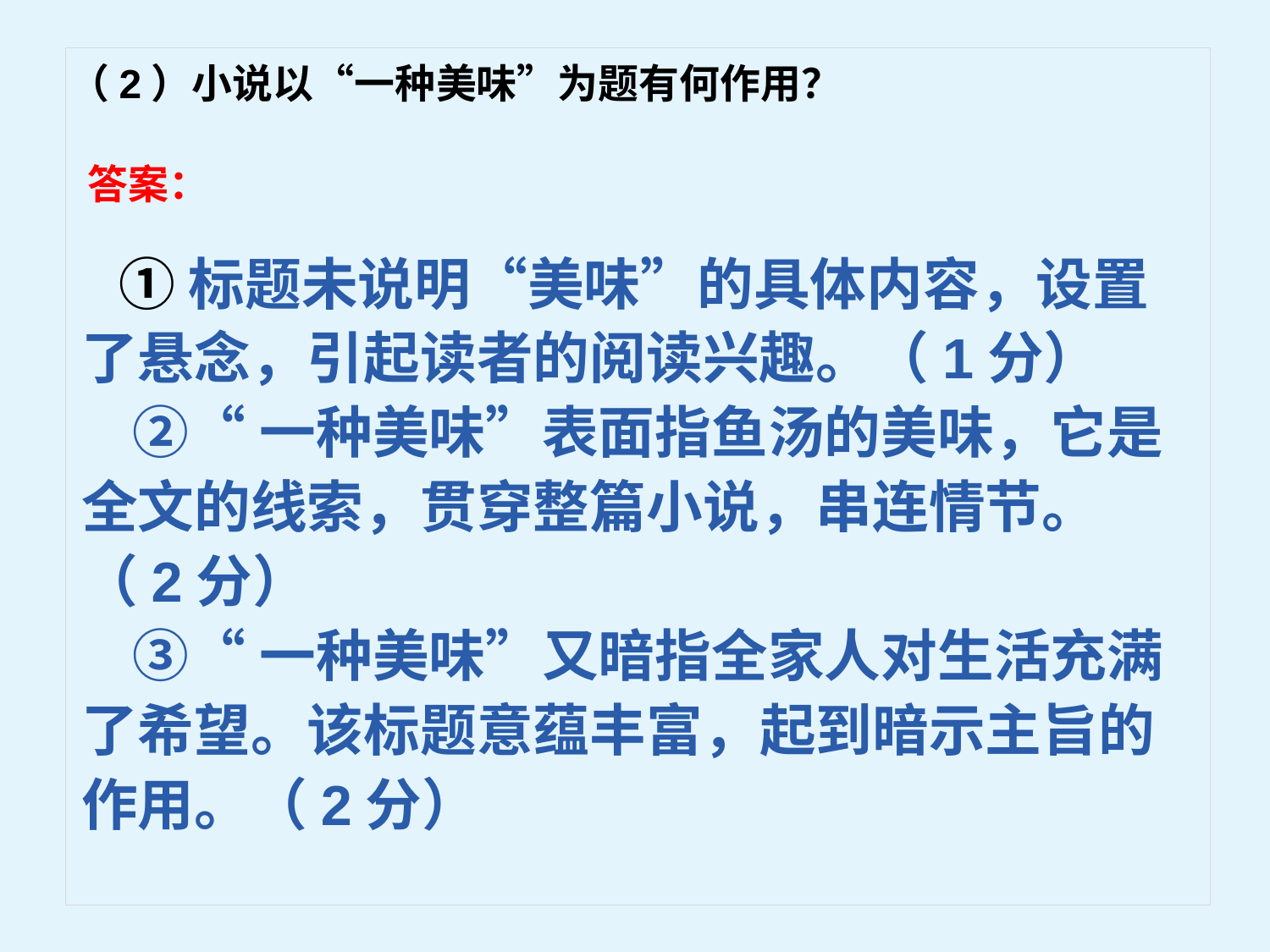

（2）小说以“一种美味”为题有何作用？

答案：
    ①标题未说明“美味”的具体内容，设置了悬念，引起读者的阅读兴趣。（1分）
    ②“一种美味”表面指鱼汤的美味，它是全文的线索，贯穿整篇小说，串连情节。（2分）
    ③“一种美味”又暗指全家人对生活充满了希望。该标题意蕴丰富，起到暗示主旨的作用。（2分）